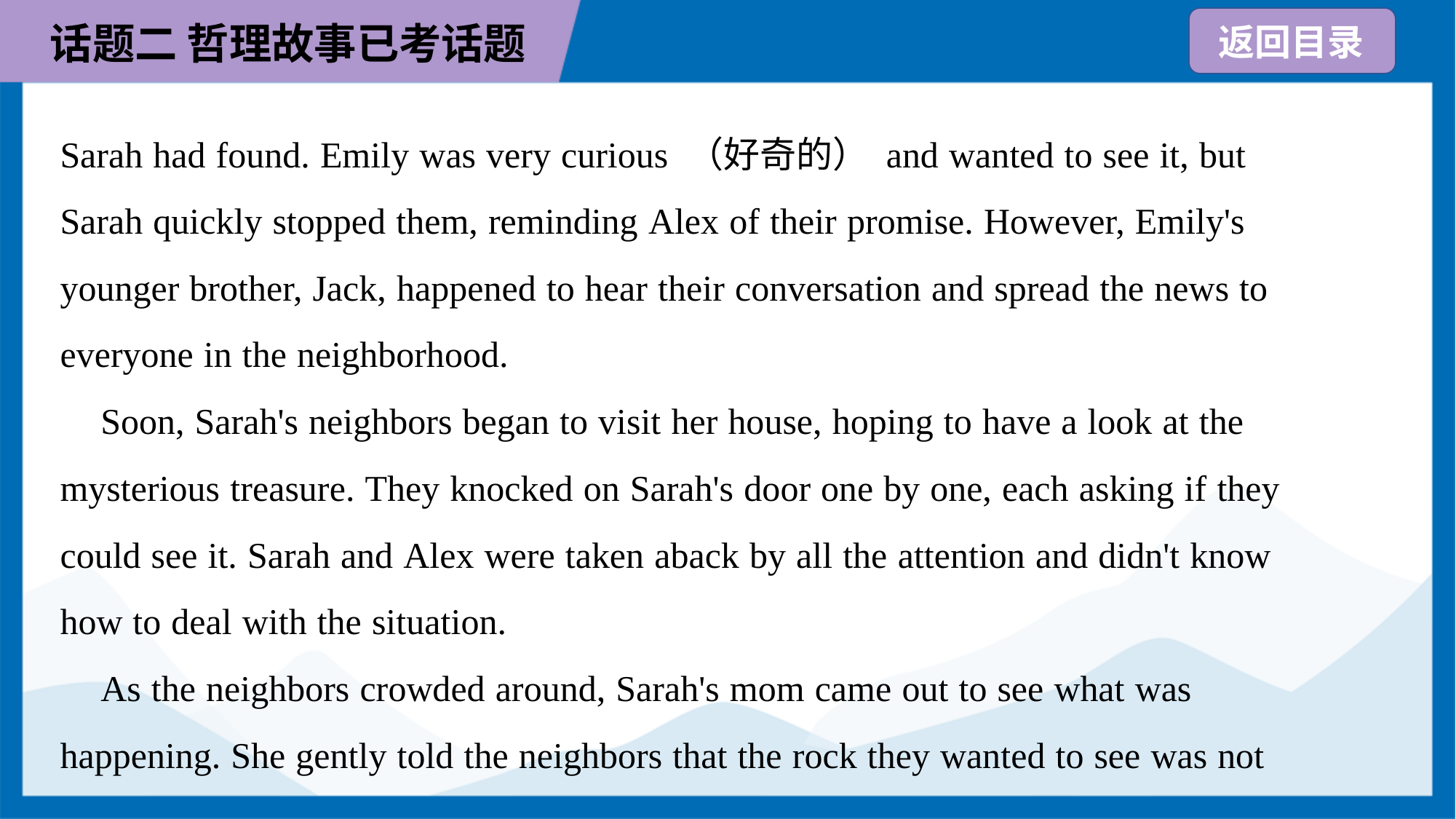

Sarah had found. Emily was very curious （好奇的） and wanted to see it, but
Sarah quickly stopped them, reminding Alex of their promise. However, Emily's
younger brother, Jack, happened to hear their conversation and spread the news to
everyone in the neighborhood.
    Soon, Sarah's neighbors began to visit her house, hoping to have a look at the
mysterious treasure. They knocked on Sarah's door one by one, each asking if they
could see it. Sarah and Alex were taken aback by all the attention and didn't know
how to deal with the situation.
    As the neighbors crowded around, Sarah's mom came out to see what was
happening. She gently told the neighbors that the rock they wanted to see was not